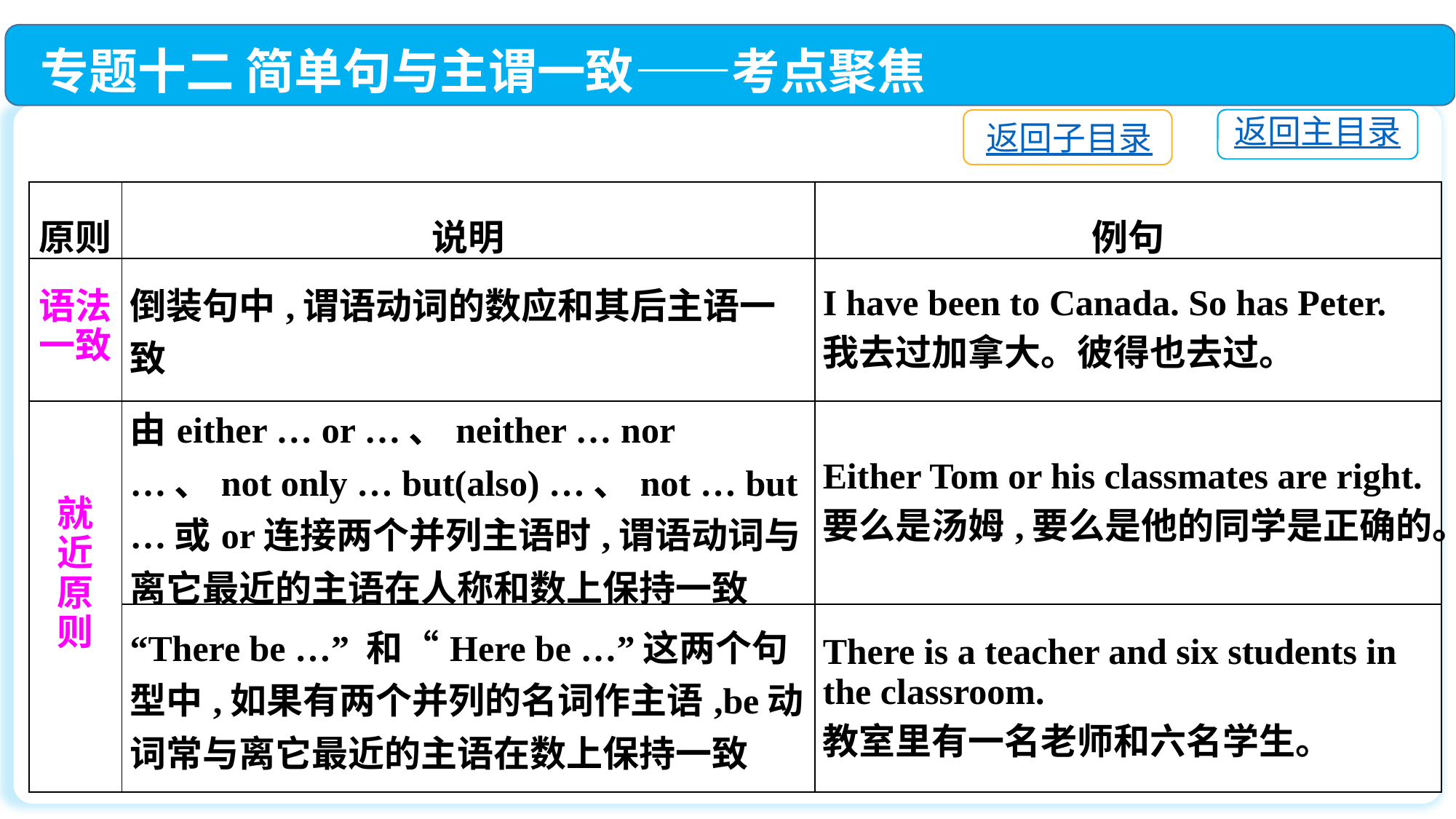

专题十二 简单句与主谓一致——考点聚焦

返回主目录

返回子目录
| 原则 | 说明 | 例句 |
| --- | --- | --- |
| 语法 一致 | 倒装句中,谓语动词的数应和其后主语一致 | I have been to Canada. So has Peter. 我去过加拿大。彼得也去过。 |
| 就 近 原 则 | 由either … or …、neither … nor …、not only … but(also) …、not … but …或or连接两个并列主语时,谓语动词与离它最近的主语在人称和数上保持一致 | Either Tom or his classmates are right. 要么是汤姆,要么是他的同学是正确的。 |
|  | “There be …” 和“Here be …”这两个句型中,如果有两个并列的名词作主语,be动词常与离它最近的主语在数上保持一致 | There is a teacher and six students in the classroom. 教室里有一名老师和六名学生。 |